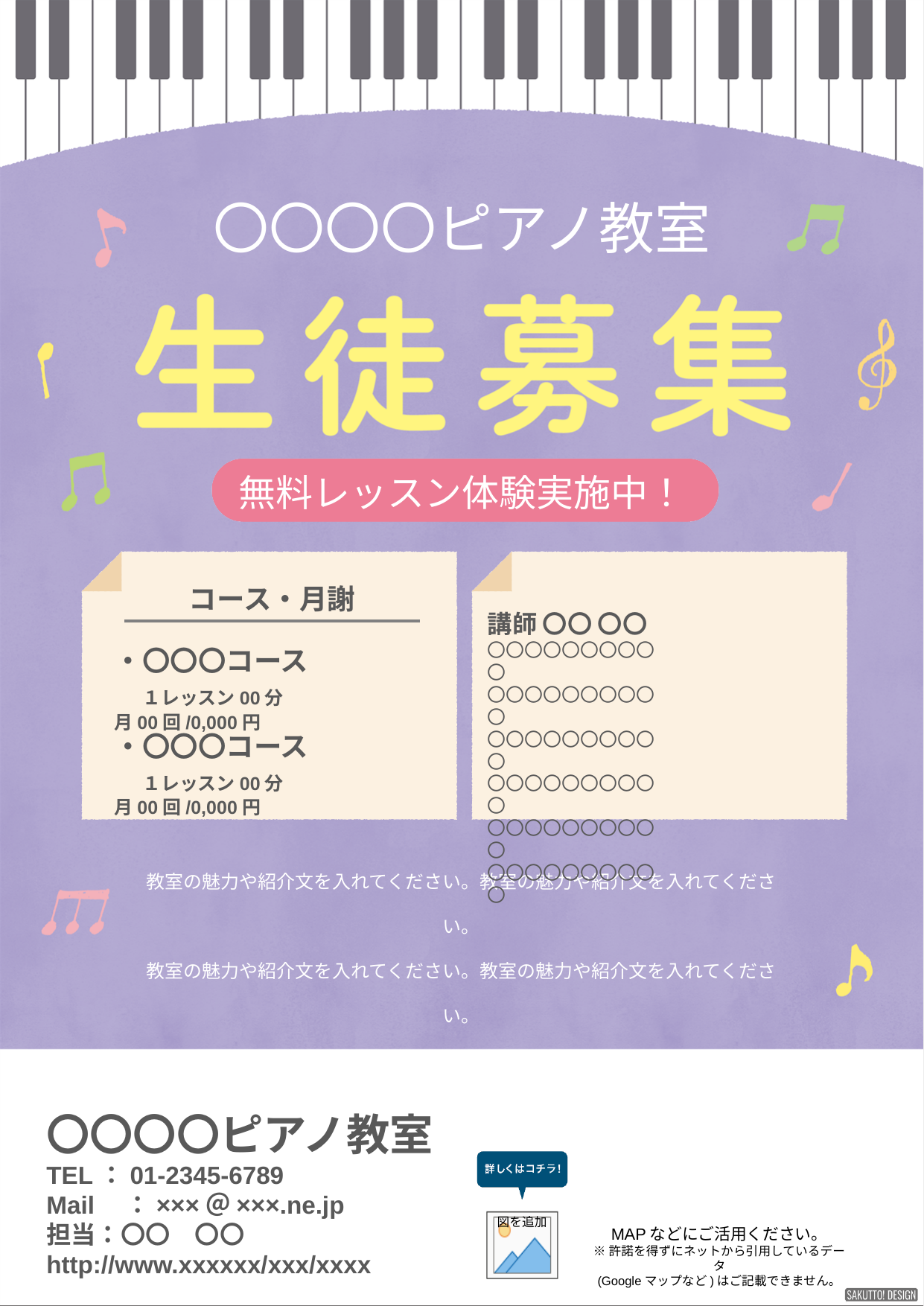

〇〇〇〇ピアノ教室
無料レッスン体験実施中！
コース・月謝

講師 〇〇 〇〇
〇〇〇〇〇〇〇〇〇〇
〇〇〇〇〇〇〇〇〇〇
〇〇〇〇〇〇〇〇〇〇
〇〇〇〇〇〇〇〇〇〇
〇〇〇〇〇〇〇〇〇〇
〇〇〇〇〇〇〇〇〇〇
・〇〇〇コース
　１レッスン00分　月00回/0,000円
・〇〇〇コース
　１レッスン00分　月00回/0,000円
教室の魅力や紹介文を入れてください。教室の魅力や紹介文を入れてください。
教室の魅力や紹介文を入れてください。教室の魅力や紹介文を入れてください。
教室の魅力や紹介文を入れてください。教室の魅力や紹介文を入れてください。

〇〇〇〇ピアノ教室
TEL：01-2345-6789
Mail　：×××＠×××.ne.jp
担当：〇〇　〇〇
http://www.xxxxxx/xxx/xxxx

〇〇〇〇〇教室
TEL：01-2345-6789
Mail　：×××＠×××.ne.jp
担当：〇〇　〇〇
http://www.xxxxxx/xxx/xxxx

MAPなどにご活用ください。
※許諾を得ずにネットから引用しているデータ
(Googleマップなど)はご記載できません。